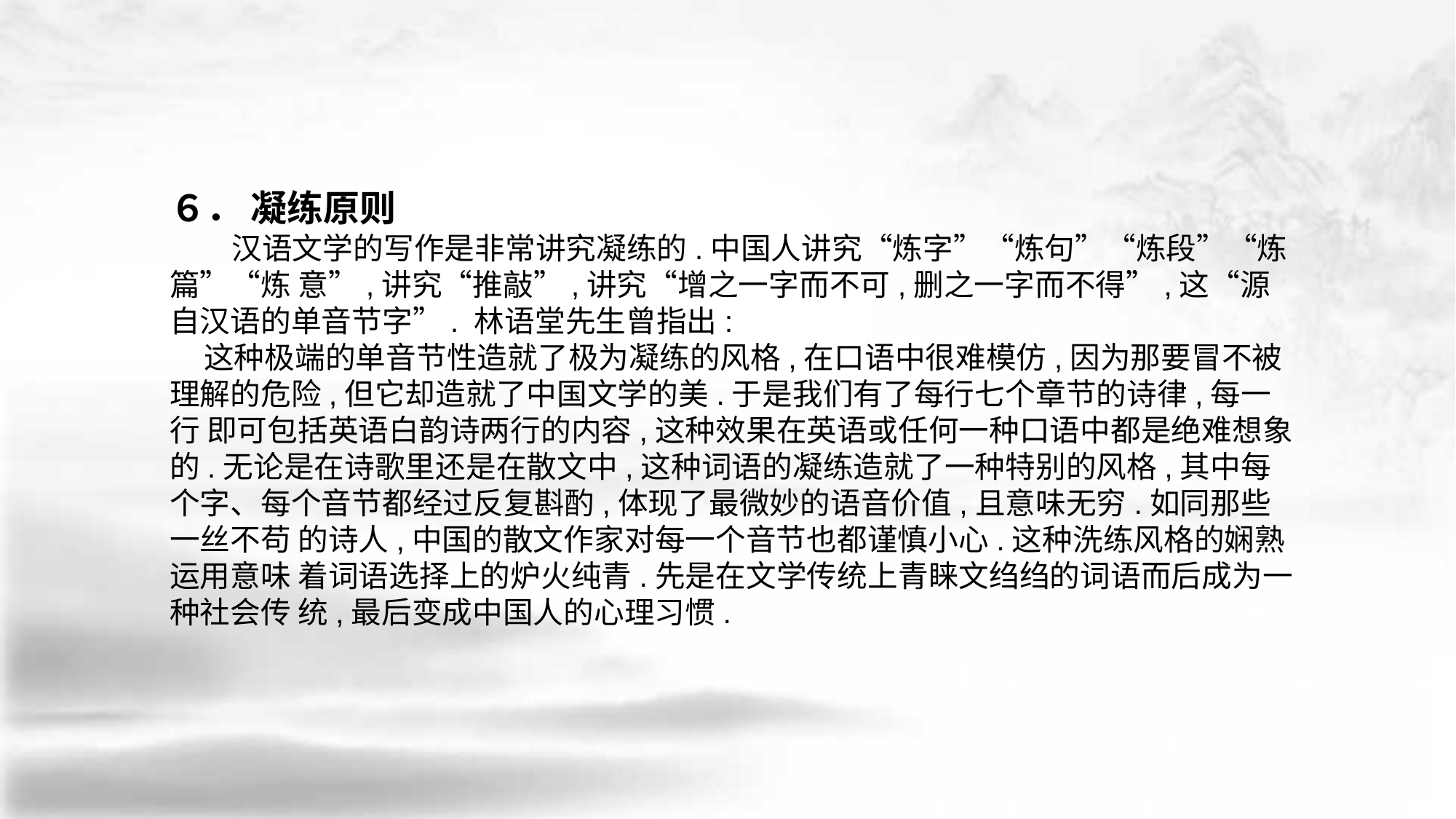

６． 凝练原则
         汉语文学的写作是非常讲究凝练的.中国人讲究“炼字”“炼句”“炼段”“炼篇”“炼 意”,讲究“推敲”,讲究“增之一字而不可,删之一字而不得”,这“源自汉语的单音节字”. 林语堂先生曾指出:
    这种极端的单音节性造就了极为凝练的风格,在口语中很难模仿,因为那要冒不被理解的危险,但它却造就了中国文学的美.于是我们有了每行七个章节的诗律,每一行 即可包括英语白韵诗两行的内容,这种效果在英语或任何一种口语中都是绝难想象的.无论是在诗歌里还是在散文中,这种词语的凝练造就了一种特别的风格,其中每个字、每个音节都经过反复斟酌,体现了最微妙的语音价值,且意味无穷.如同那些一丝不苟 的诗人,中国的散文作家对每一个音节也都谨慎小心.这种洗练风格的娴熟运用意味 着词语选择上的炉火纯青.先是在文学传统上青睐文绉绉的词语而后成为一种社会传 统,最后变成中国人的心理习惯.